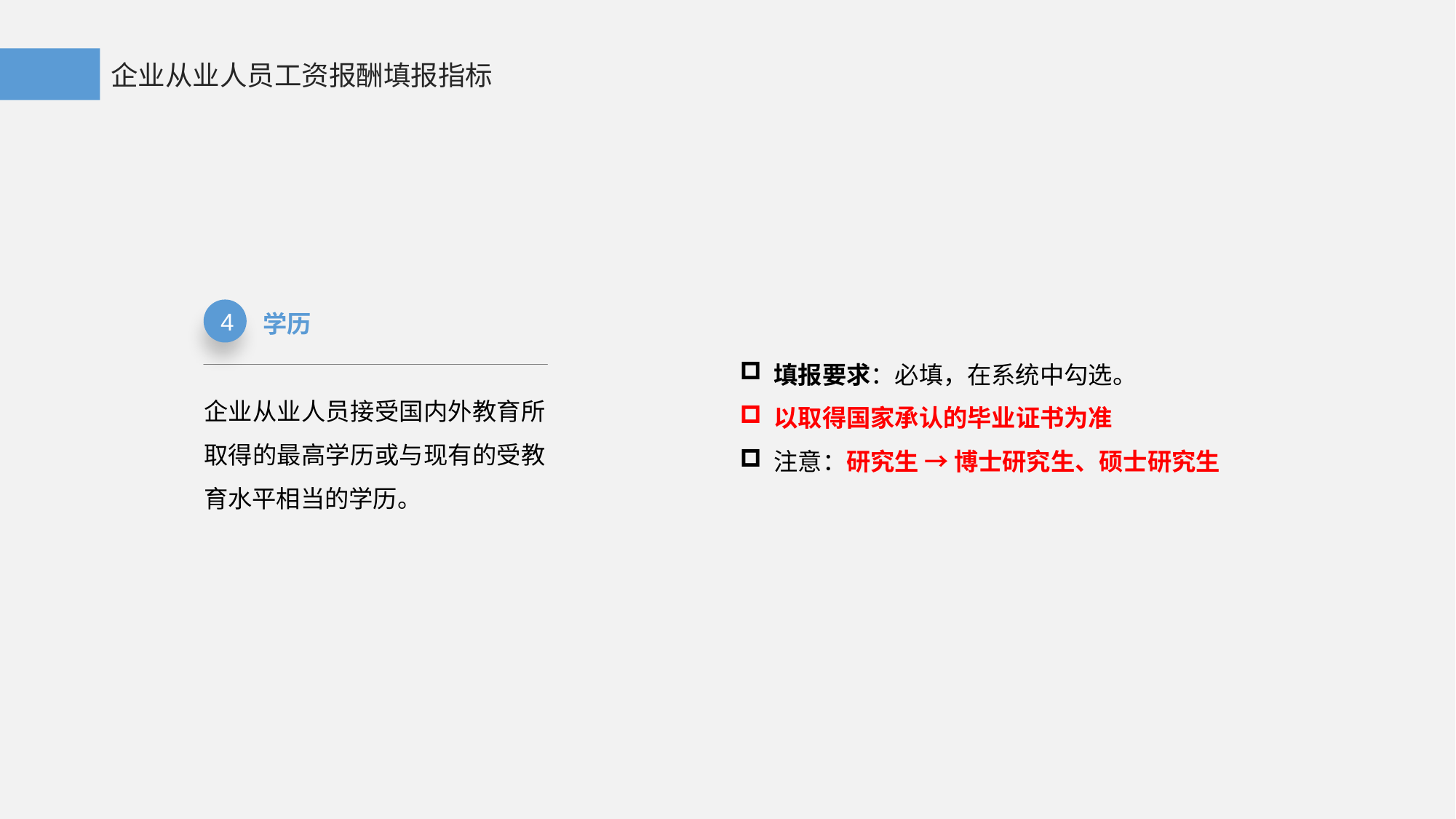

企业从业人员工资报酬填报指标
4
学历
填报要求：必填，在系统中勾选。
以取得国家承认的毕业证书为准
注意：研究生 → 博士研究生、硕士研究生
企业从业人员接受国内外教育所取得的最高学历或与现有的受教育水平相当的学历。

40